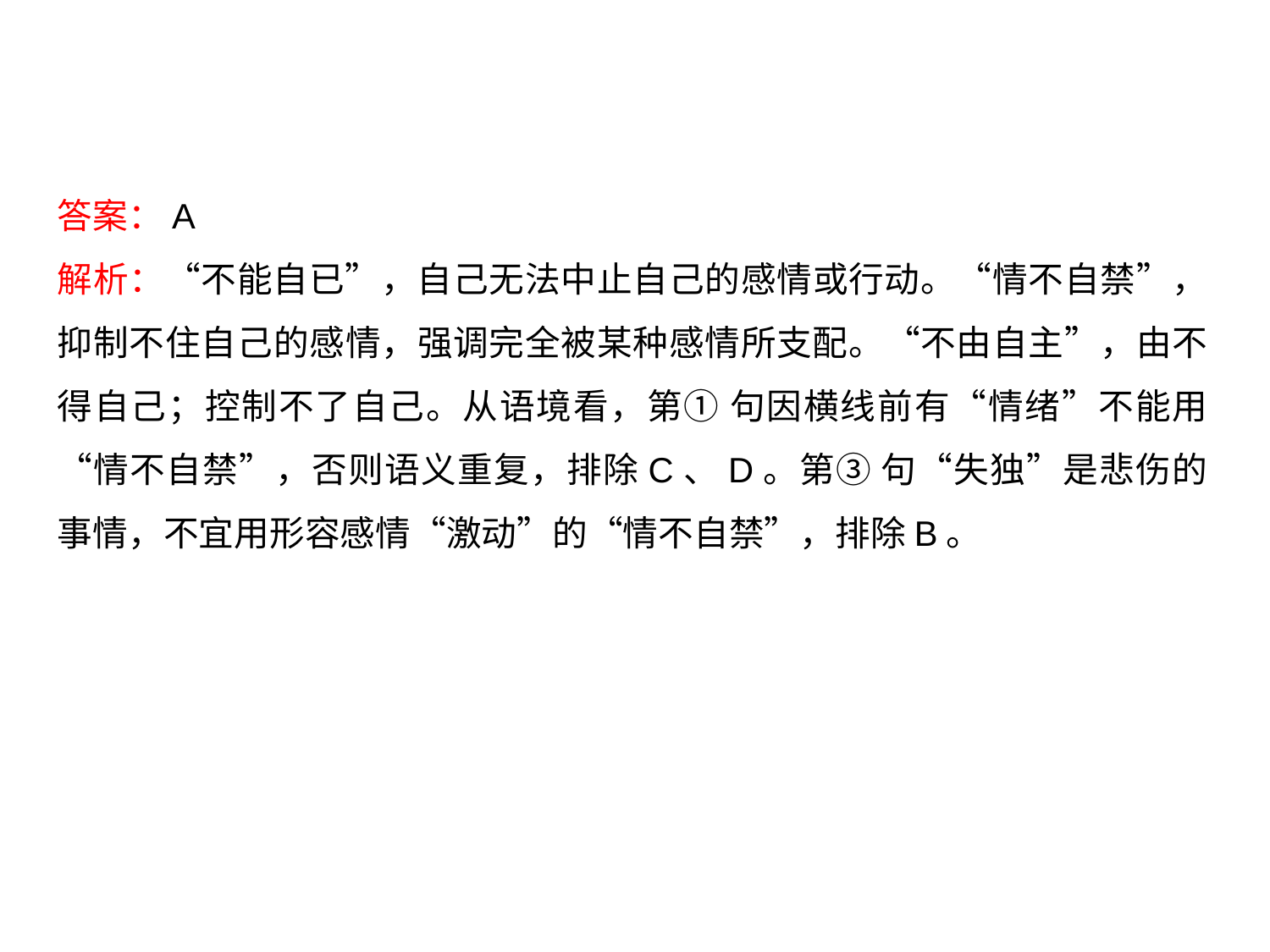

答案：A
解析：“不能自已”，自己无法中止自己的感情或行动。“情不自禁”，抑制不住自己的感情，强调完全被某种感情所支配。“不由自主”，由不得自己；控制不了自己。从语境看，第① 句因横线前有“情绪”不能用“情不自禁”，否则语义重复，排除C、D。第③ 句“失独”是悲伤的事情，不宜用形容感情“激动”的“情不自禁”，排除B。